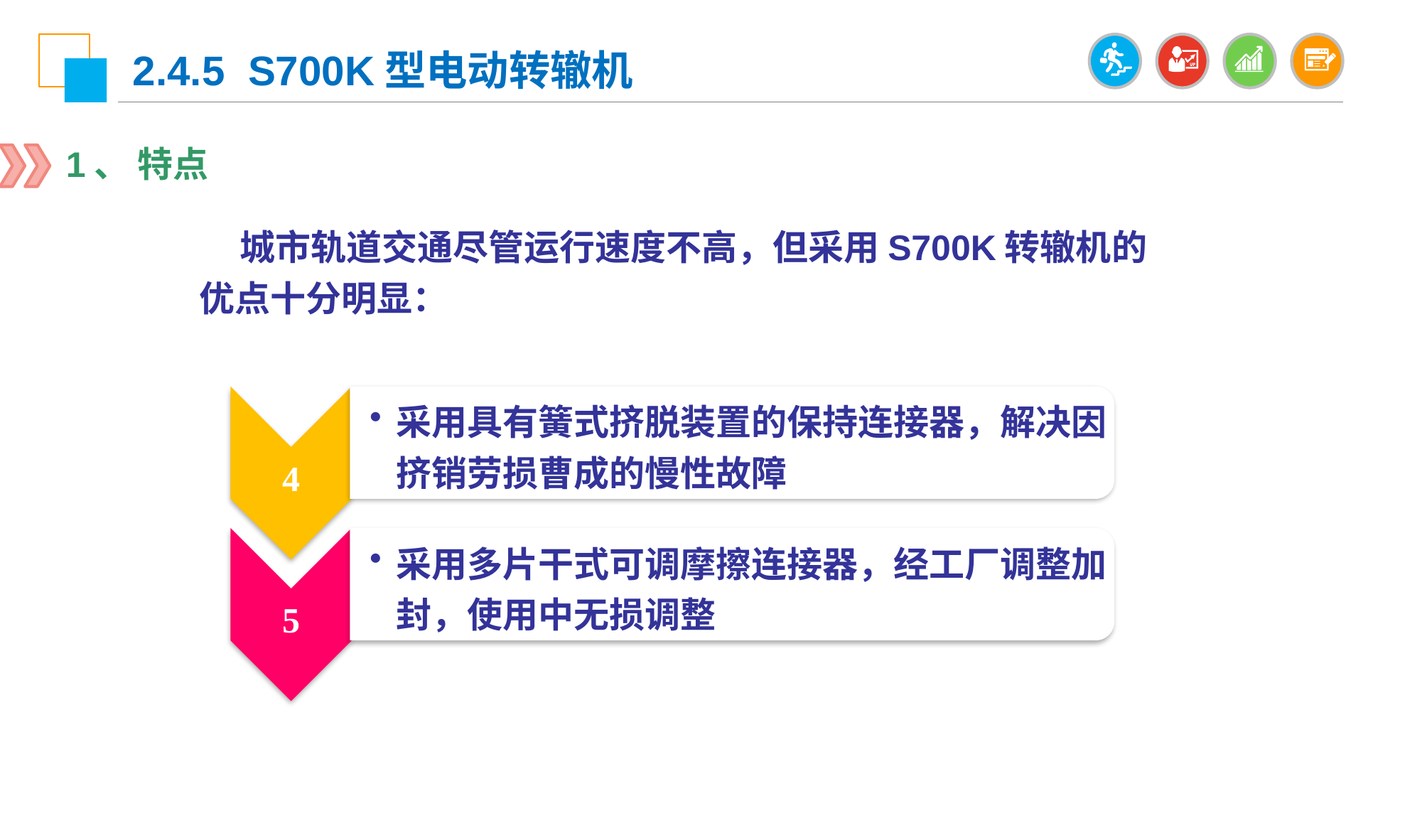

2.4.5  S700K型电动转辙机
1、 特点

    城市轨道交通尽管运行速度不高，但采用S700K转辙机的优点十分明显：

4

采用具有簧式挤脱装置的保持连接器，解决因挤销劳损曹成的慢性故障

5

采用多片干式可调摩擦连接器，经工厂调整加封，使用中无损调整